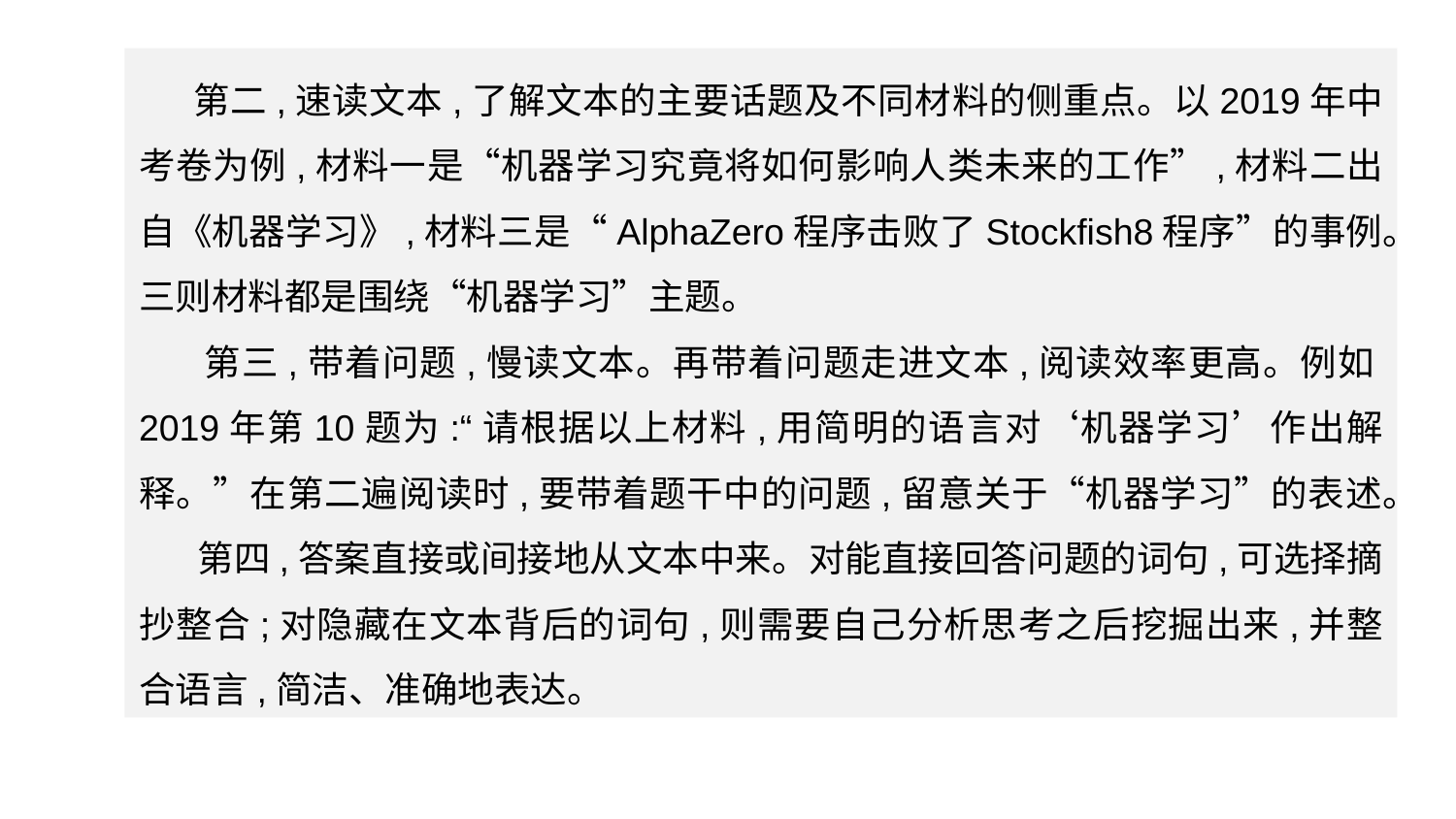

第二,速读文本,了解文本的主要话题及不同材料的侧重点。以2019年中考卷为例,材料一是“机器学习究竟将如何影响人类未来的工作”,材料二出自《机器学习》,材料三是“AlphaZero程序击败了Stockfish8程序”的事例。三则材料都是围绕“机器学习”主题。
      第三,带着问题,慢读文本。再带着问题走进文本,阅读效率更高。例如2019年第10题为:“请根据以上材料,用简明的语言对‘机器学习’作出解释。”在第二遍阅读时,要带着题干中的问题,留意关于“机器学习”的表述。
      第四,答案直接或间接地从文本中来。对能直接回答问题的词句,可选择摘抄整合;对隐藏在文本背后的词句,则需要自己分析思考之后挖掘出来,并整合语言,简洁、准确地表达。